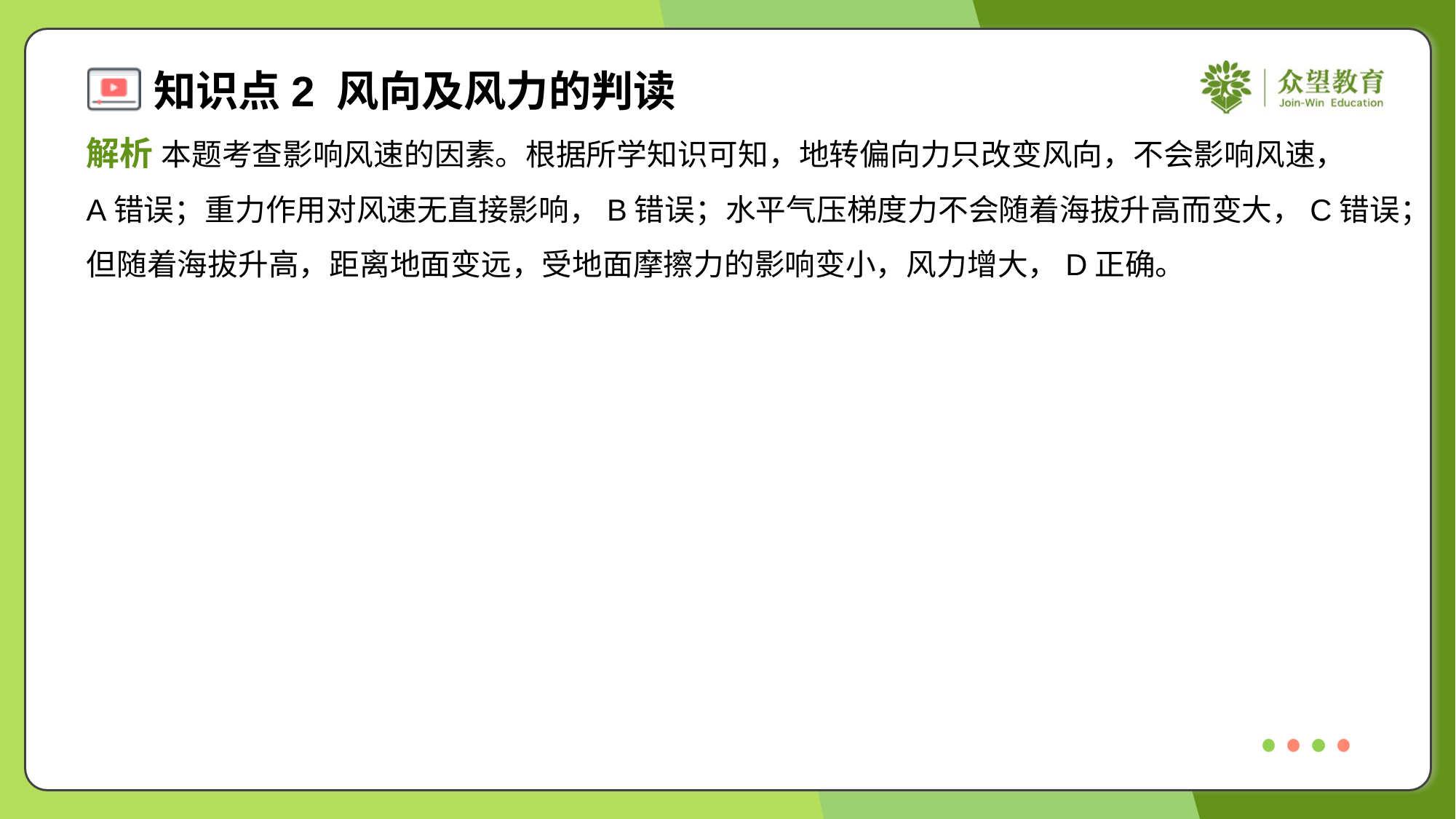

解析 本题考查影响风速的因素。根据所学知识可知，地转偏向力只改变风向，不会影响风速，
A错误；重力作用对风速无直接影响，B错误；水平气压梯度力不会随着海拔升高而变大，C错误；
但随着海拔升高，距离地面变远，受地面摩擦力的影响变小，风力增大，D正确。